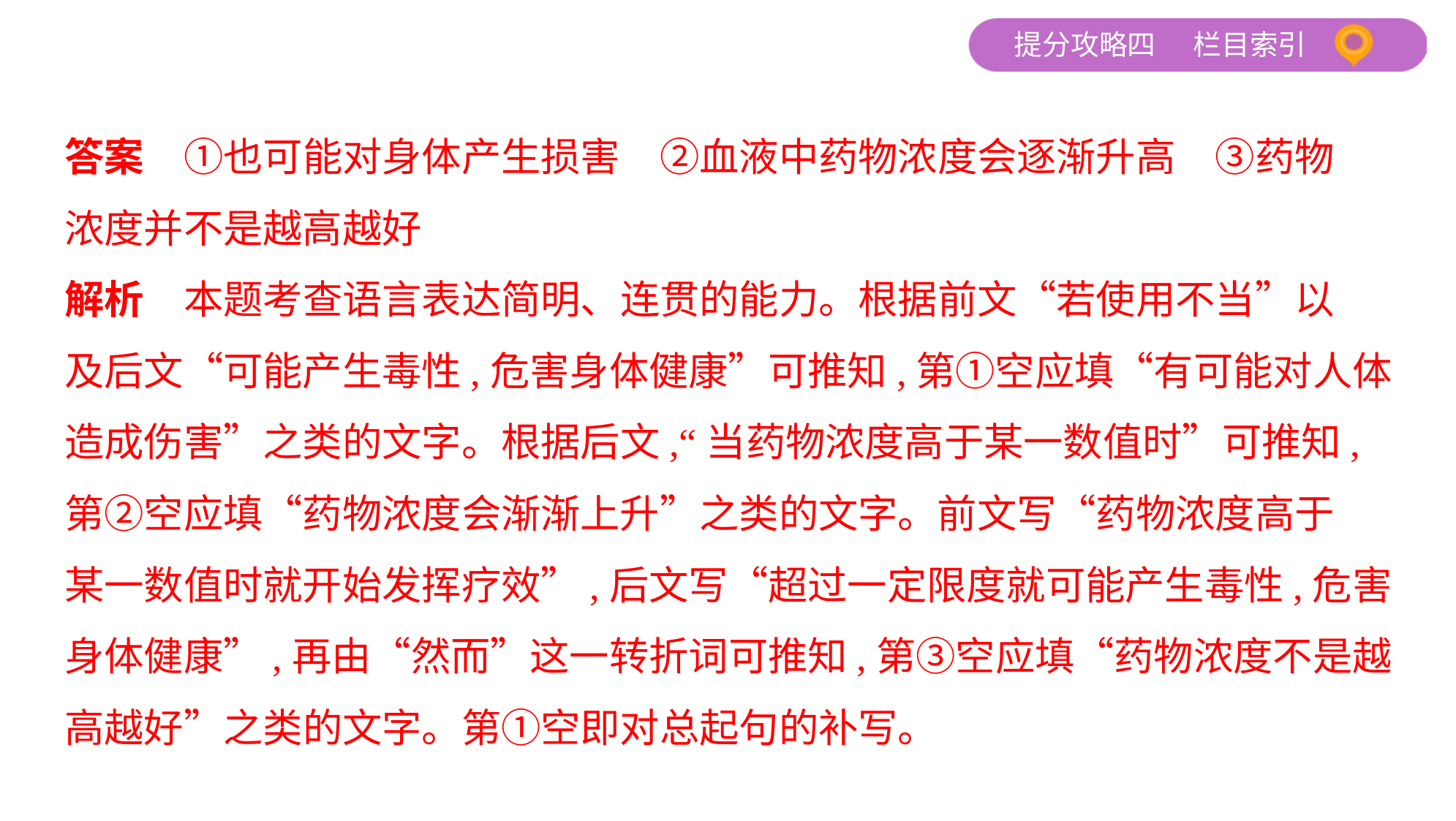

答案　①也可能对身体产生损害　②血液中药物浓度会逐渐升高　③药物
浓度并不是越高越好
解析　本题考查语言表达简明、连贯的能力。根据前文“若使用不当”以
及后文“可能产生毒性,危害身体健康”可推知,第①空应填“有可能对人体
造成伤害”之类的文字。根据后文,“当药物浓度高于某一数值时”可推知,
第②空应填“药物浓度会渐渐上升”之类的文字。前文写“药物浓度高于
某一数值时就开始发挥疗效”,后文写“超过一定限度就可能产生毒性,危害
身体健康”,再由“然而”这一转折词可推知,第③空应填“药物浓度不是越
高越好”之类的文字。第①空即对总起句的补写。